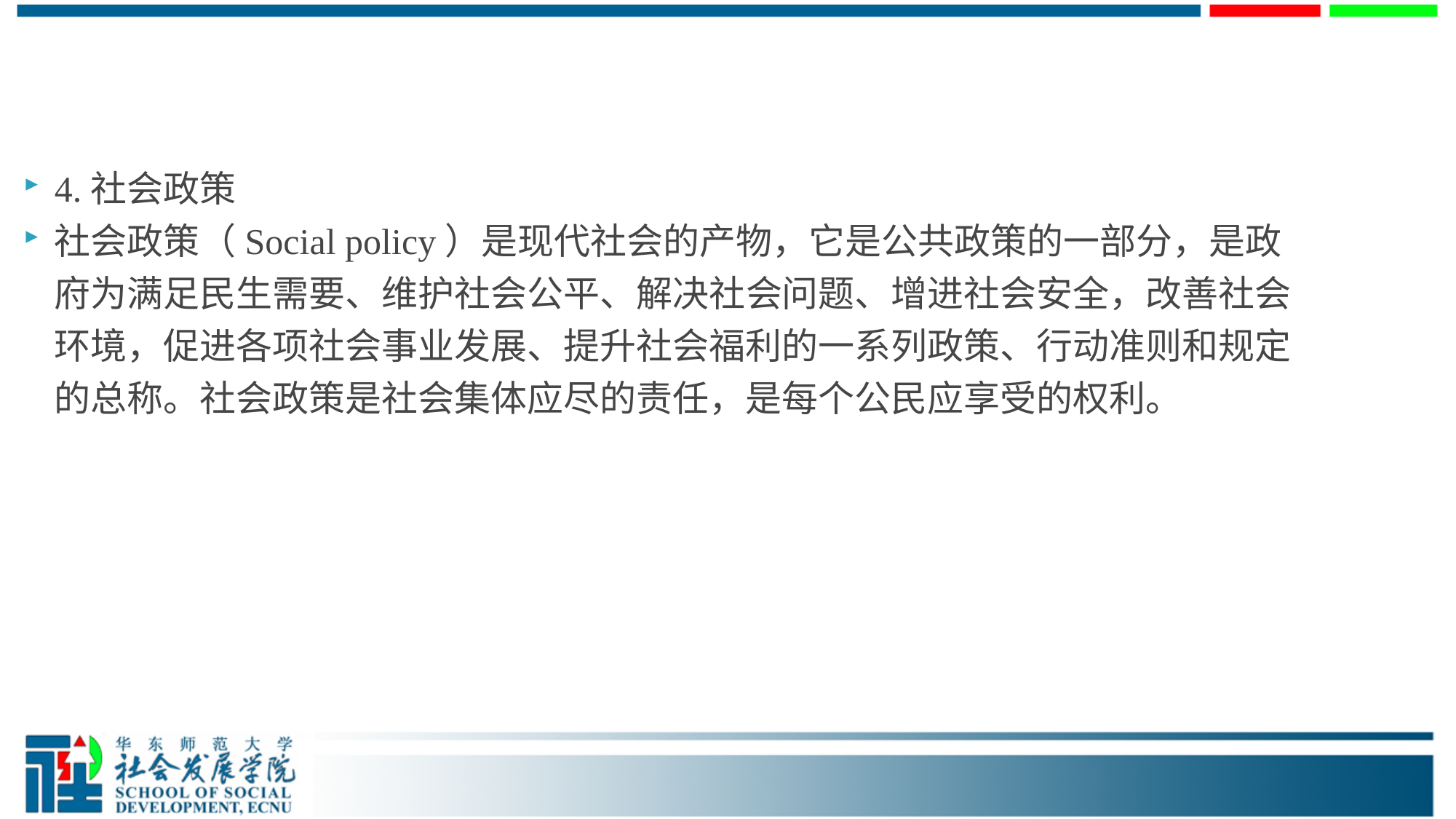

4.社会政策
社会政策（Social policy）是现代社会的产物，它是公共政策的一部分，是政府为满足民生需要、维护社会公平、解决社会问题、增进社会安全，改善社会环境，促进各项社会事业发展、提升社会福利的一系列政策、行动准则和规定的总称。社会政策是社会集体应尽的责任，是每个公民应享受的权利。